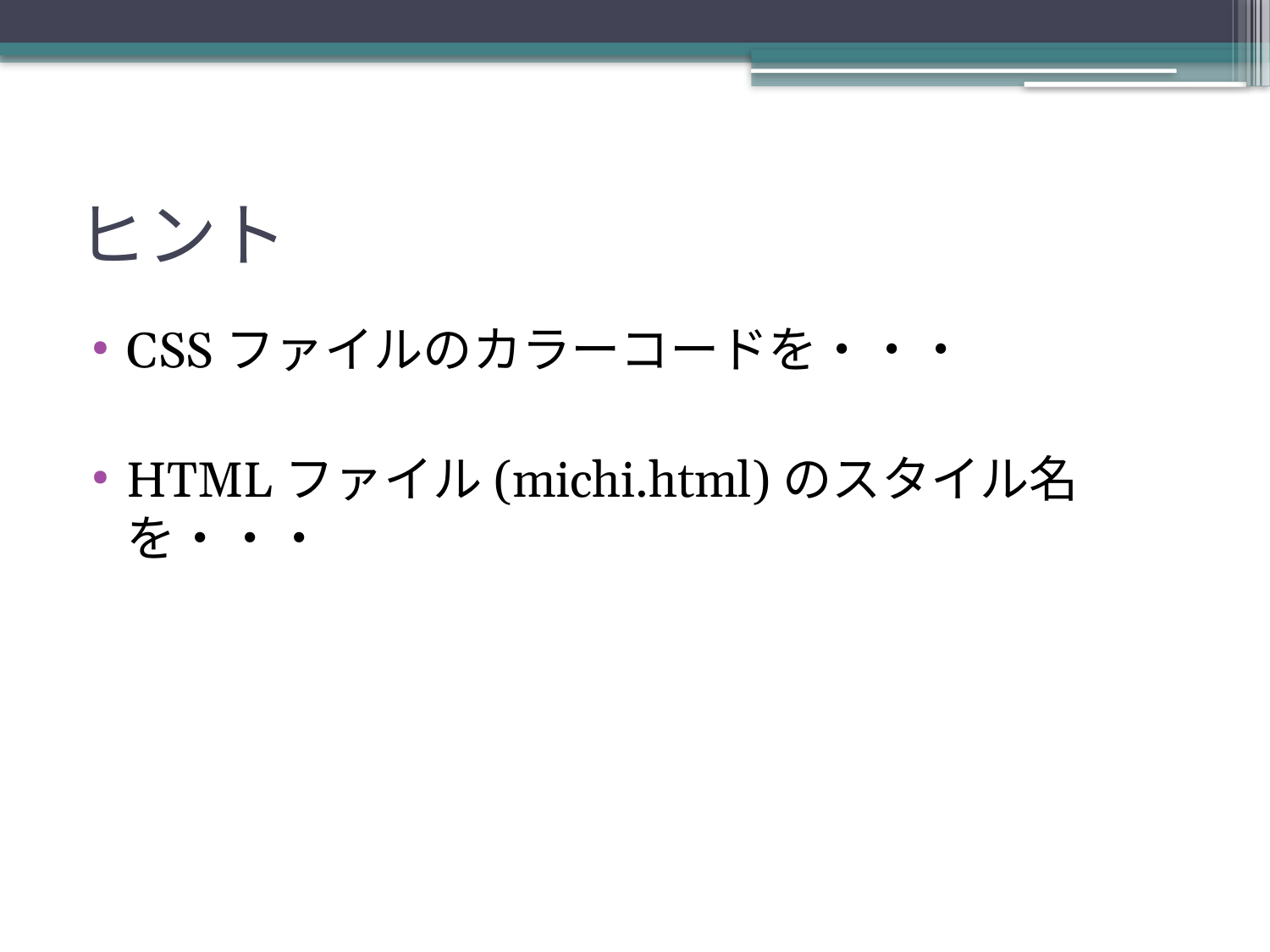

# ヒント
CSSファイルのカラーコードを・・・

HTMLファイル(michi.html)のスタイル名を・・・